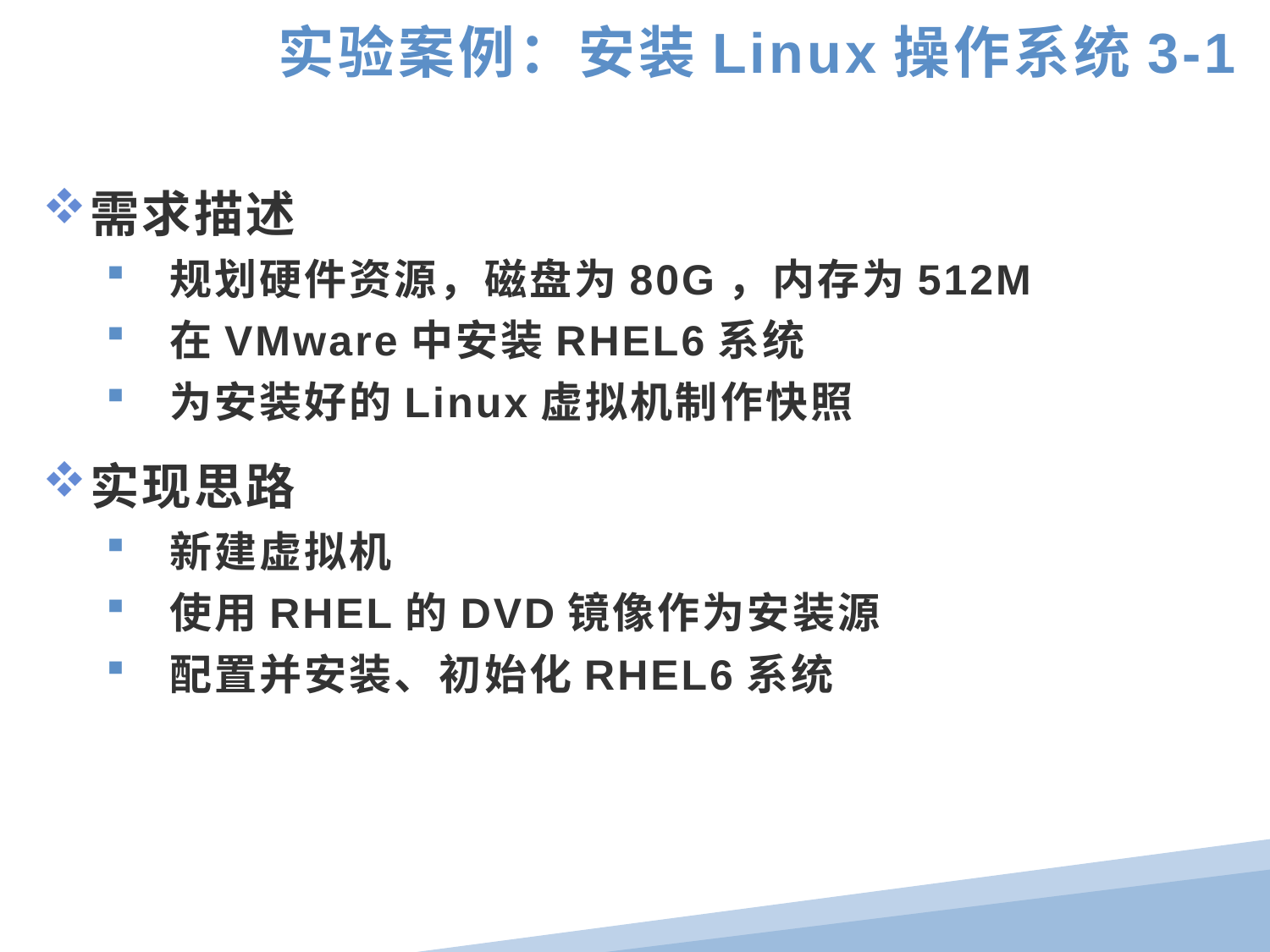

实验案例：安装Linux操作系统3-1
需求描述
规划硬件资源，磁盘为80G，内存为512M
在VMware中安装RHEL6系统
为安装好的Linux虚拟机制作快照
实现思路
新建虚拟机
使用RHEL的DVD镜像作为安装源
配置并安装、初始化RHEL6系统